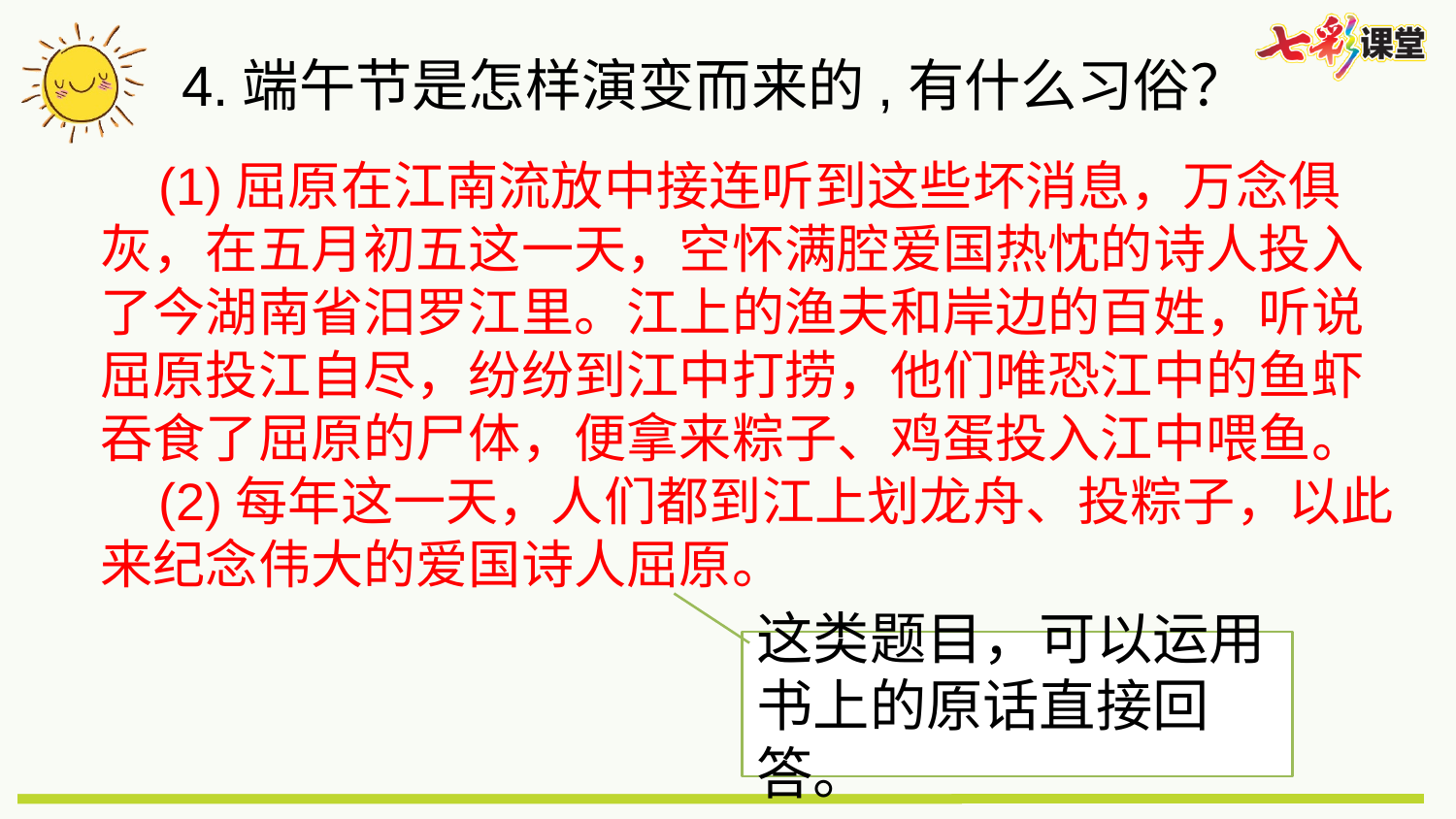

4.端午节是怎样演变而来的,有什么习俗？
    (1)屈原在江南流放中接连听到这些坏消息，万念俱灰，在五月初五这一天，空怀满腔爱国热忱的诗人投入了今湖南省汨罗江里。江上的渔夫和岸边的百姓，听说屈原投江自尽，纷纷到江中打捞，他们唯恐江中的鱼虾吞食了屈原的尸体，便拿来粽子、鸡蛋投入江中喂鱼。
    (2)每年这一天，人们都到江上划龙舟、投粽子，以此来纪念伟大的爱国诗人屈原。
这类题目，可以运用书上的原话直接回答。